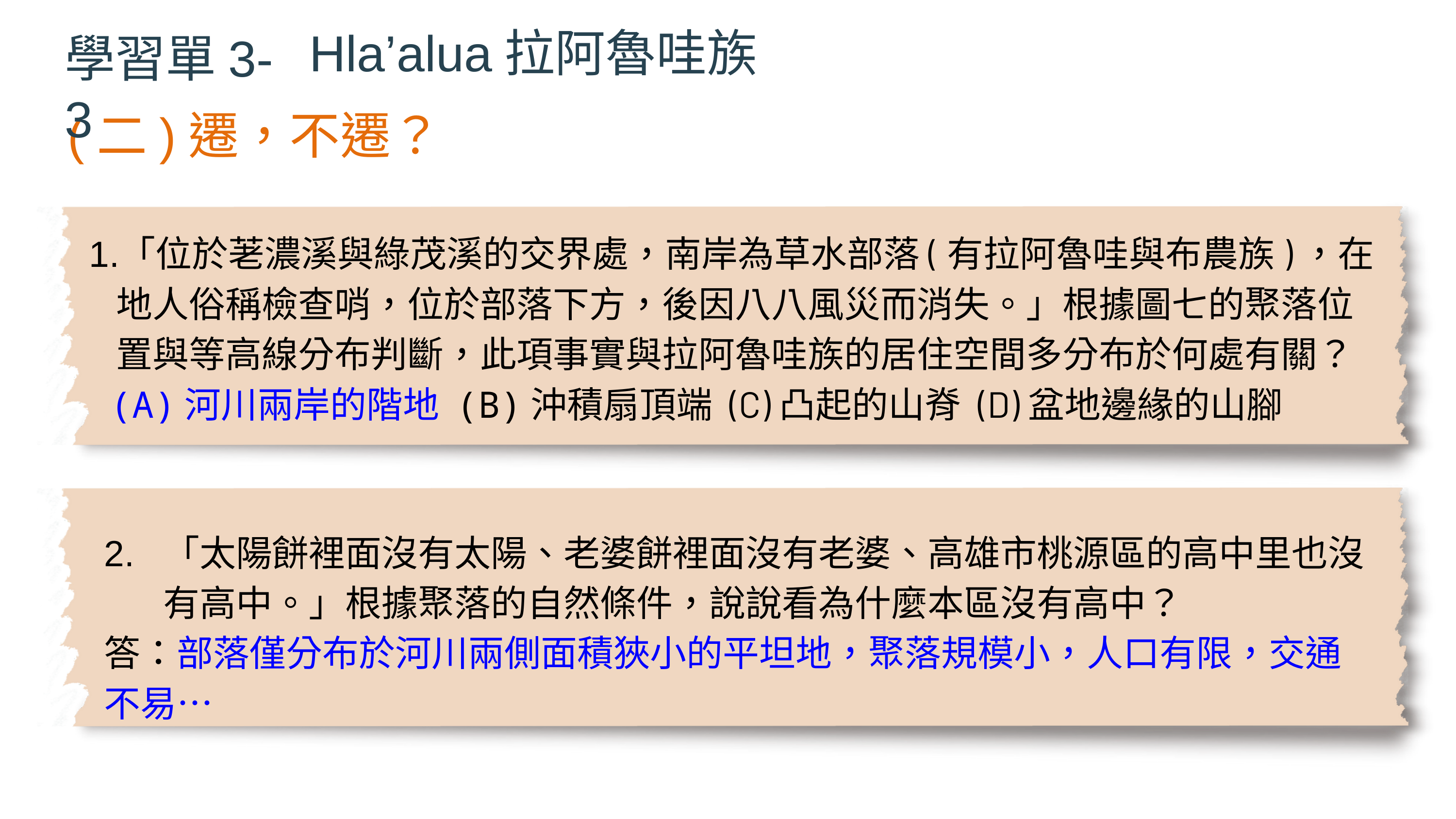

Hla’alua拉阿魯哇族
學習單3-3
(二)遷，不遷？

「位於荖濃溪與綠茂溪的交界處，南岸為草水部落(有拉阿魯哇與布農族)，在地人俗稱檢查哨，位於部落下方，後因八八風災而消失。」根據圖七的聚落位置與等高線分布判斷，此項事實與拉阿魯哇族的居住空間多分布於何處有關？
(A)河川兩岸的階地 (B)沖積扇頂端 (C)凸起的山脊 (D)盆地邊緣的山腳

「太陽餅裡面沒有太陽、老婆餅裡面沒有老婆、高雄市桃源區的高中里也沒有高中。」根據聚落的自然條件，說說看為什麼本區沒有高中？
答：部落僅分布於河川兩側面積狹小的平坦地，聚落規模小，人口有限，交通不易…